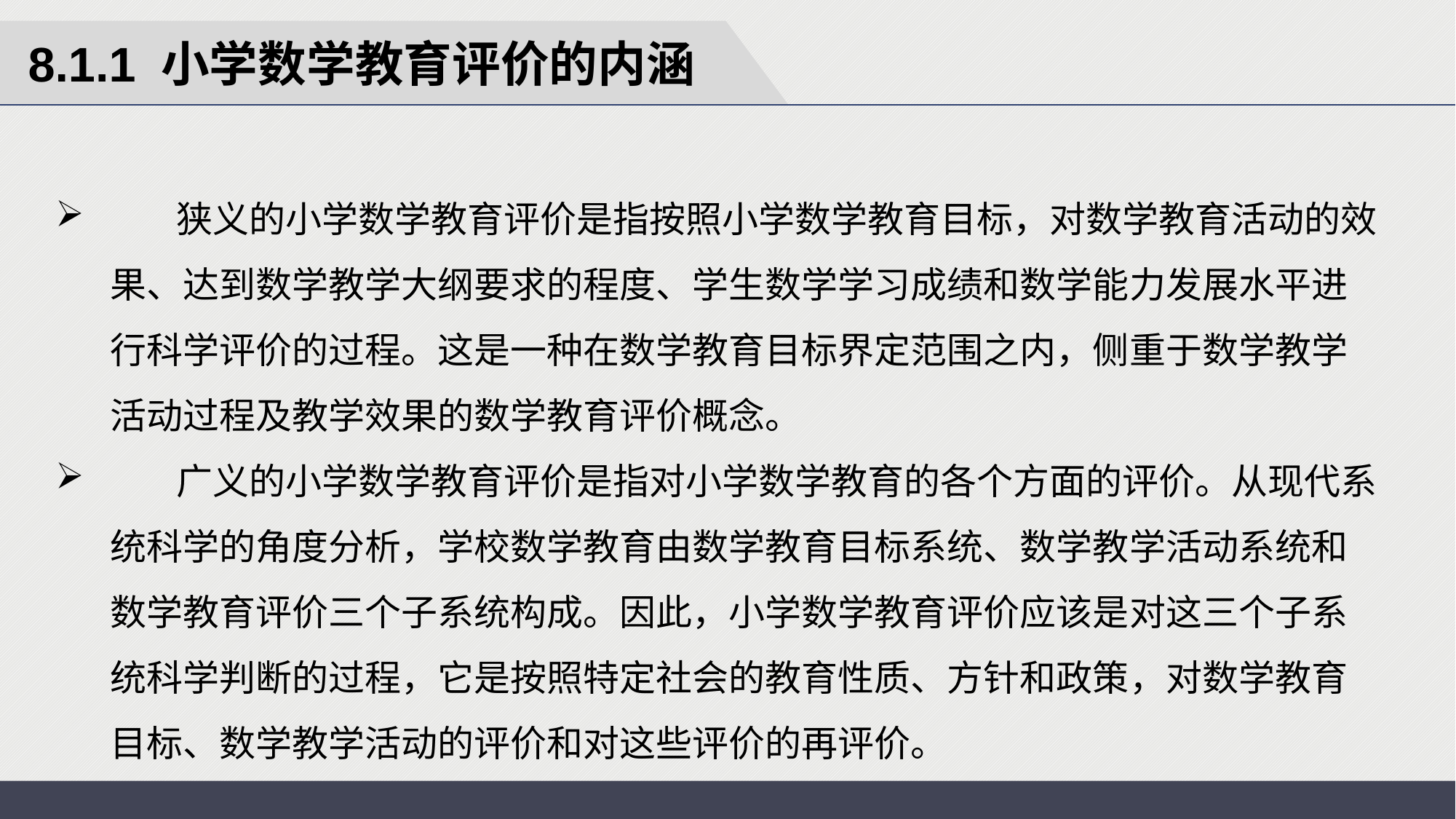

8.1.1 小学数学教育评价的内涵
       狭义的小学数学教育评价是指按照小学数学教育目标，对数学教育活动的效果、达到数学教学大纲要求的程度、学生数学学习成绩和数学能力发展水平进行科学评价的过程。这是一种在数学教育目标界定范围之内，侧重于数学教学活动过程及教学效果的数学教育评价概念。
       广义的小学数学教育评价是指对小学数学教育的各个方面的评价。从现代系统科学的角度分析，学校数学教育由数学教育目标系统、数学教学活动系统和数学教育评价三个子系统构成。因此，小学数学教育评价应该是对这三个子系统科学判断的过程，它是按照特定社会的教育性质、方针和政策，对数学教育目标、数学教学活动的评价和对这些评价的再评价。